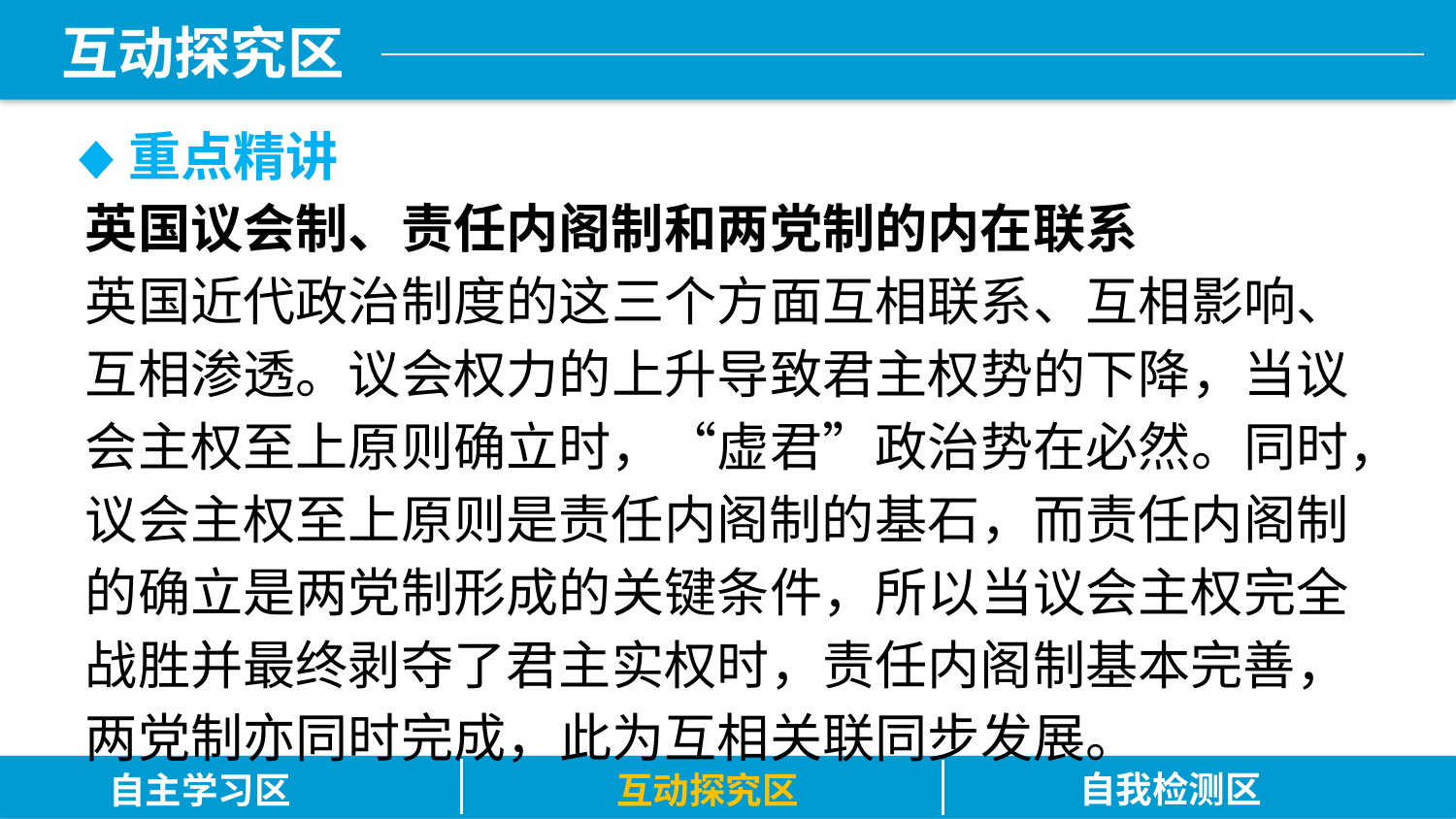

重点精讲

英国议会制、责任内阁制和两党制的内在联系
英国近代政治制度的这三个方面互相联系、互相影响、互相渗透。议会权力的上升导致君主权势的下降，当议会主权至上原则确立时，“虚君”政治势在必然。同时，议会主权至上原则是责任内阁制的基石，而责任内阁制的确立是两党制形成的关键条件，所以当议会主权完全战胜并最终剥夺了君主实权时，责任内阁制基本完善，两党制亦同时完成，此为互相关联同步发展。
自我检测区
自主学习区
互动探究区